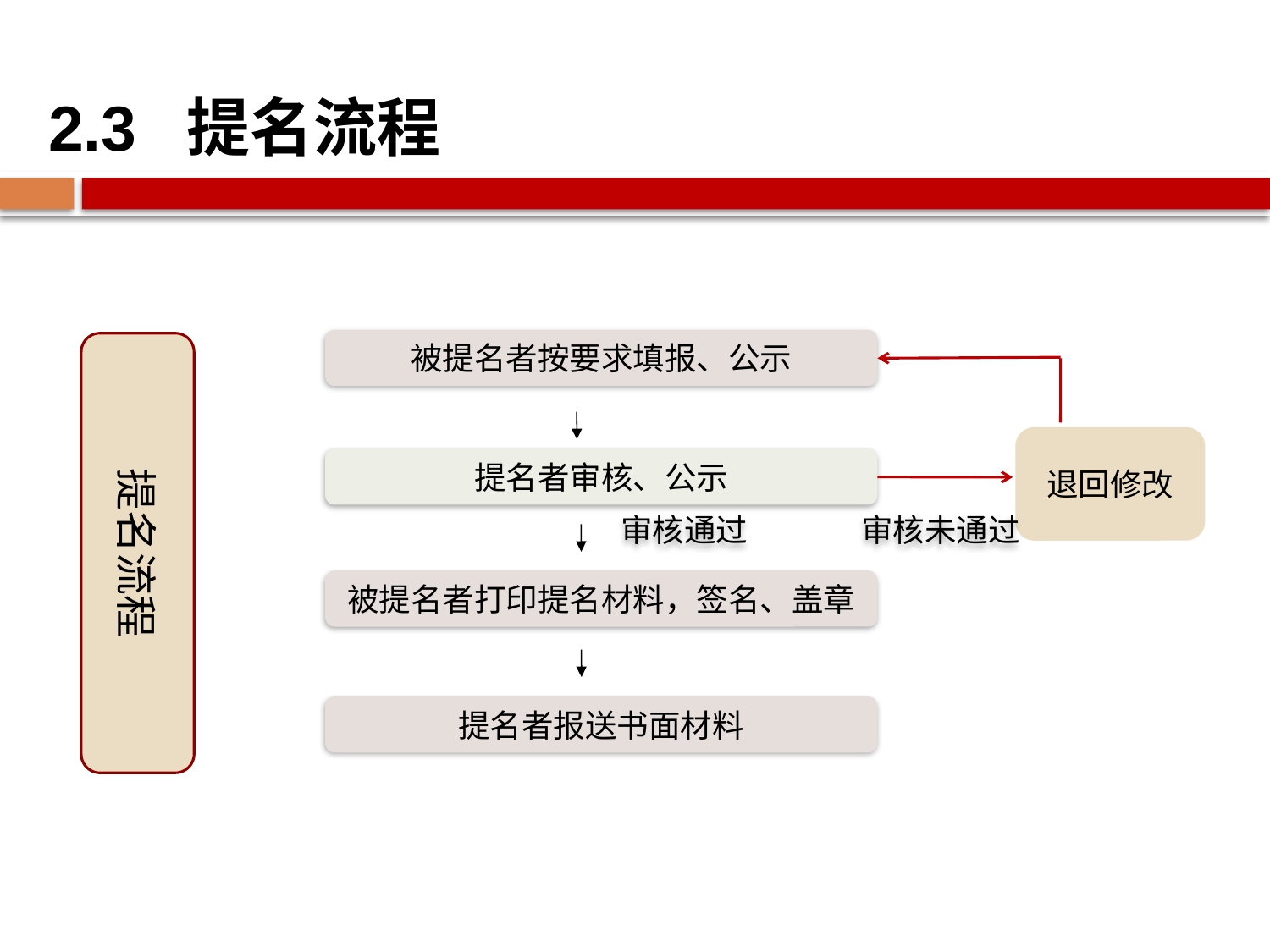

2.3  提名流程
被提名者按要求填报、公示
提名流程

退回修改
提名者审核、公示
审核通过
审核未通过

被提名者打印提名材料，签名、盖章

提名者报送书面材料